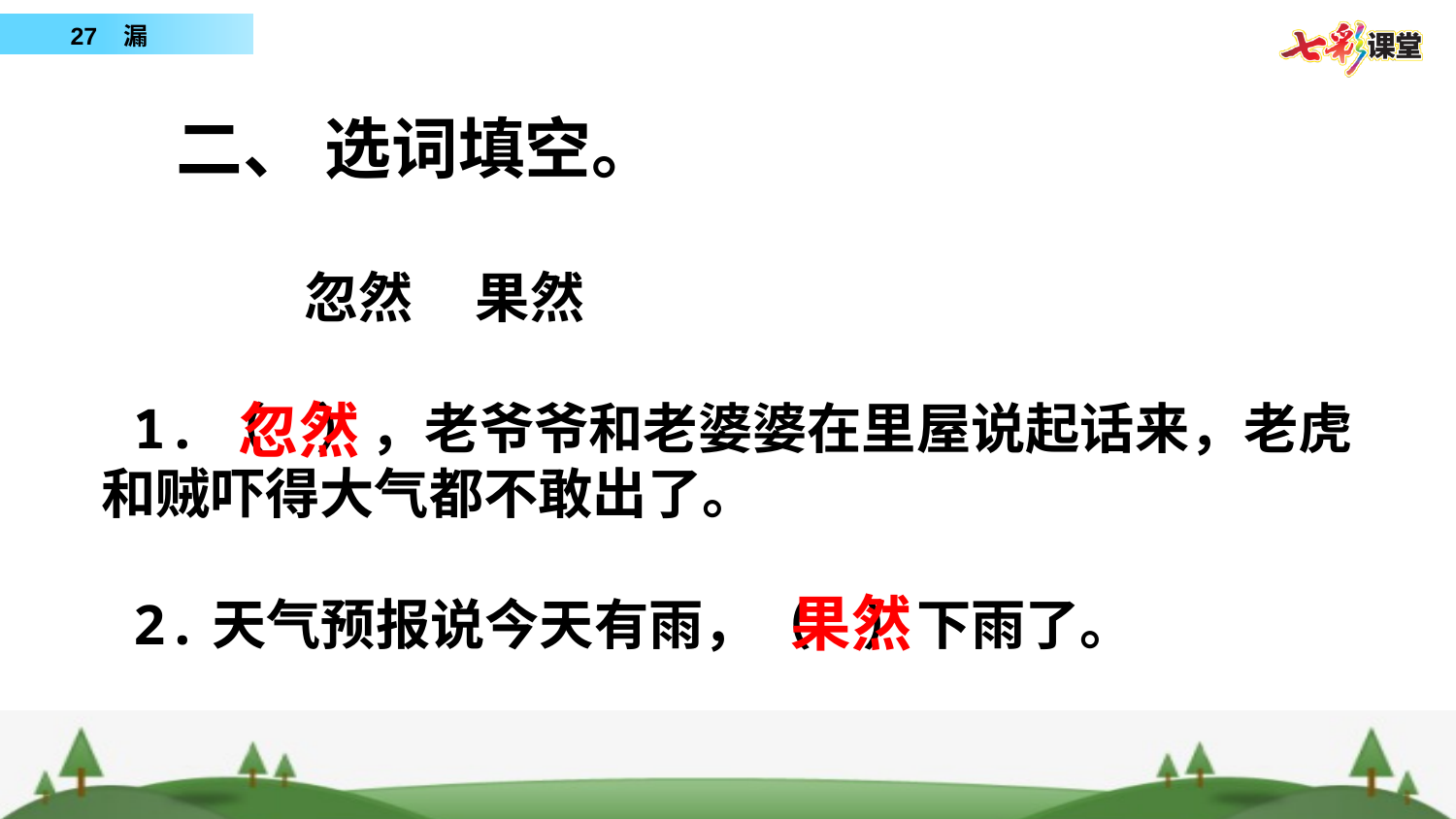

二、 选词填空。

             忽然     果然

1.（    ），老爷爷和老婆婆在里屋说起话来，老虎和贼吓得大气都不敢出了。

2.天气预报说今天有雨，（    ）下雨了。
忽然
果然